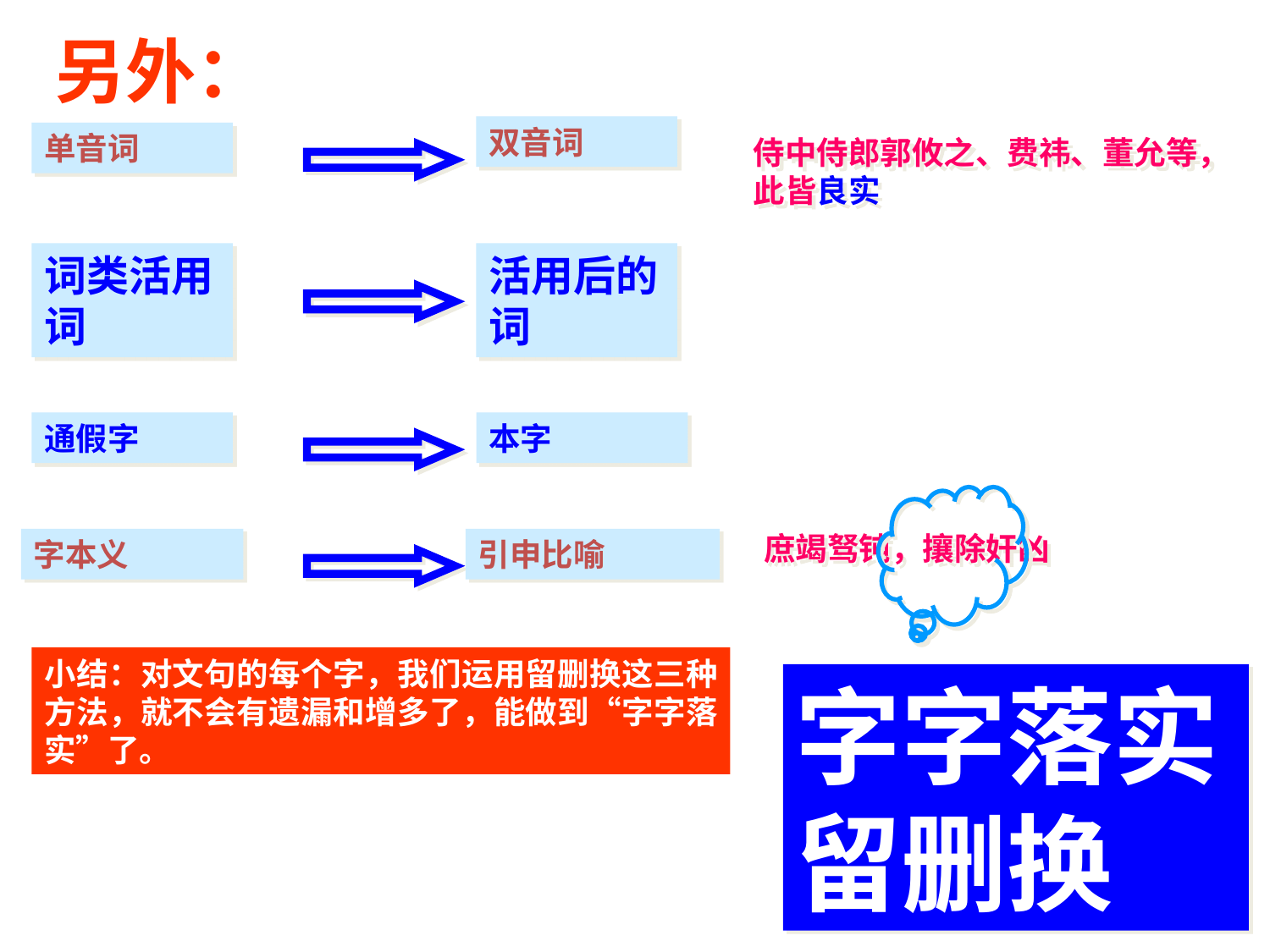

另外：
双音词
单音词
侍中侍郎郭攸之、费祎、董允等，此皆良实

词类活用词
活用后的词

通假字
本字

庶竭驽钝，攘除奸凶
字本义
引申比喻

小结：对文句的每个字，我们运用留删换这三种方法，就不会有遗漏和增多了，能做到“字字落实”了。
字字落实留删换